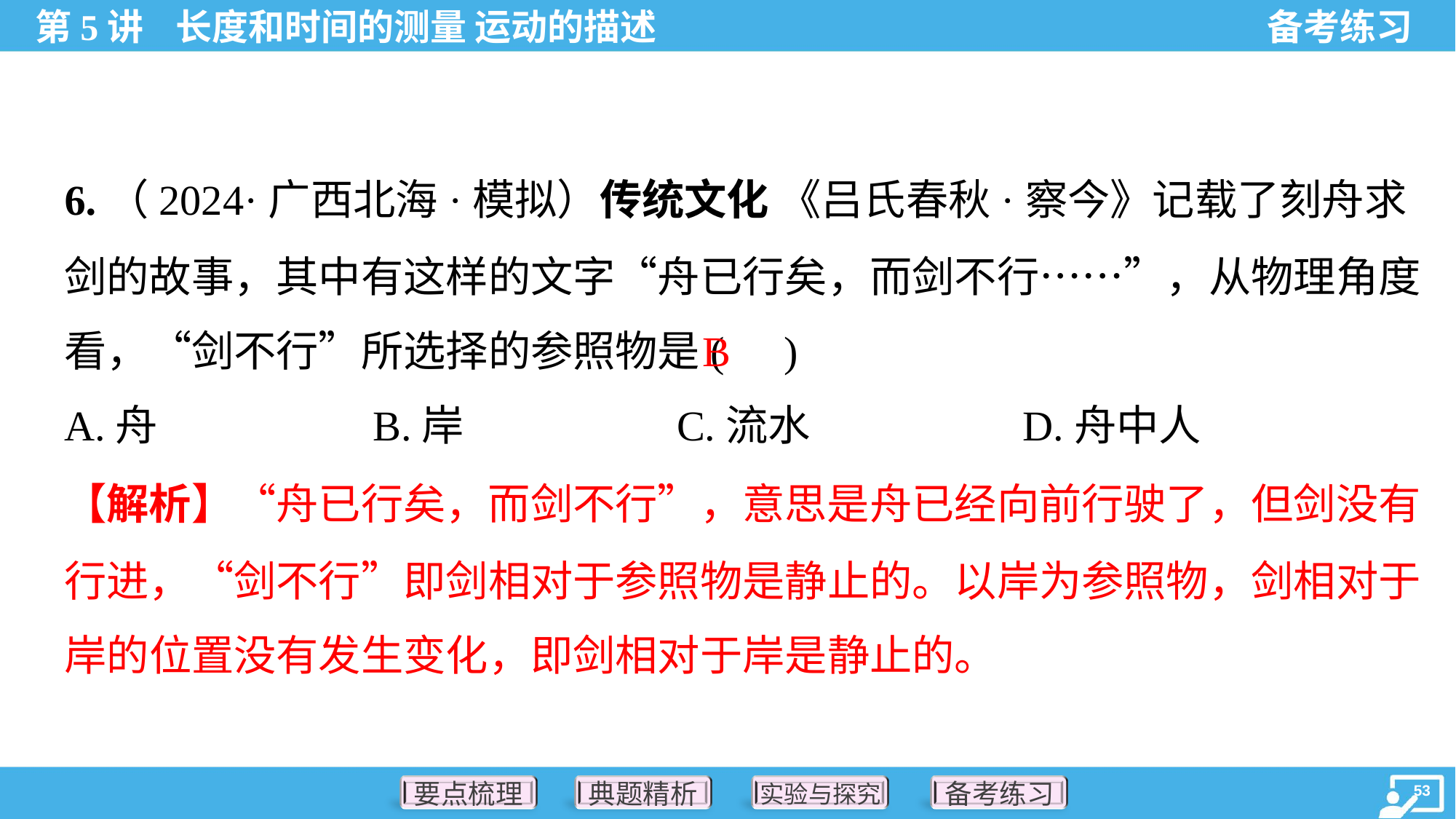

6.（2024·广西北海·模拟）传统文化 《吕氏春秋·察今》记载了刻舟求
剑的故事，其中有这样的文字“舟已行矣，而剑不行……”，从物理角度
看，“剑不行”所选择的参照物是(     )
B
A.舟	B.岸	C.流水	D.舟中人
【解析】“舟已行矣，而剑不行”，意思是舟已经向前行驶了，但剑没有
行进，“剑不行”即剑相对于参照物是静止的。以岸为参照物，剑相对于
岸的位置没有发生变化，即剑相对于岸是静止的。